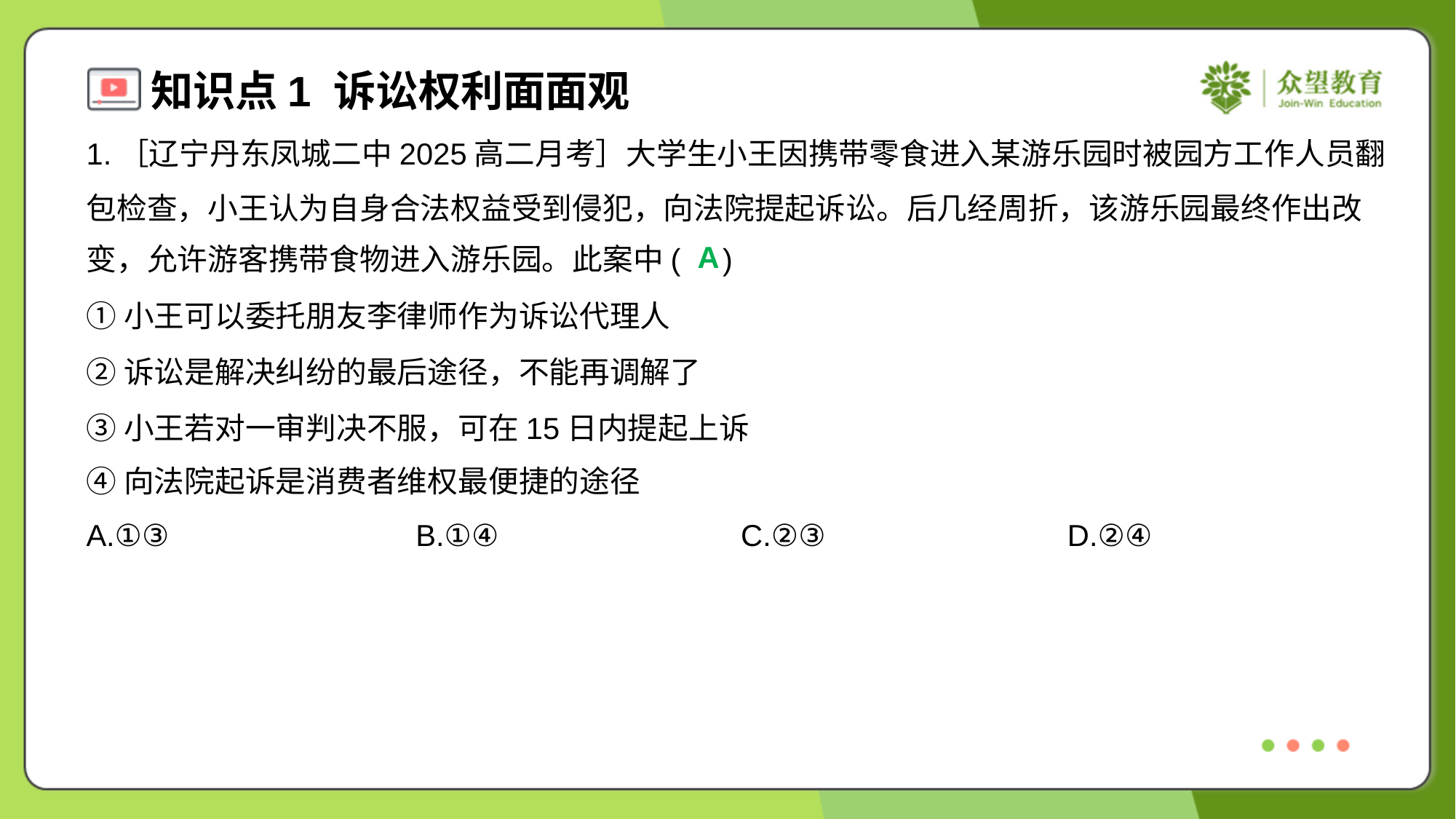

1.［辽宁丹东凤城二中2025高二月考］大学生小王因携带零食进入某游乐园时被园方工作人员翻
包检查，小王认为自身合法权益受到侵犯，向法院提起诉讼。后几经周折，该游乐园最终作出改
变，允许游客携带食物进入游乐园。此案中(     )
A
①小王可以委托朋友李律师作为诉讼代理人
②诉讼是解决纠纷的最后途径，不能再调解了
③小王若对一审判决不服，可在15日内提起上诉
④向法院起诉是消费者维权最便捷的途径
A.①③	B.①④	C.②③	D.②④